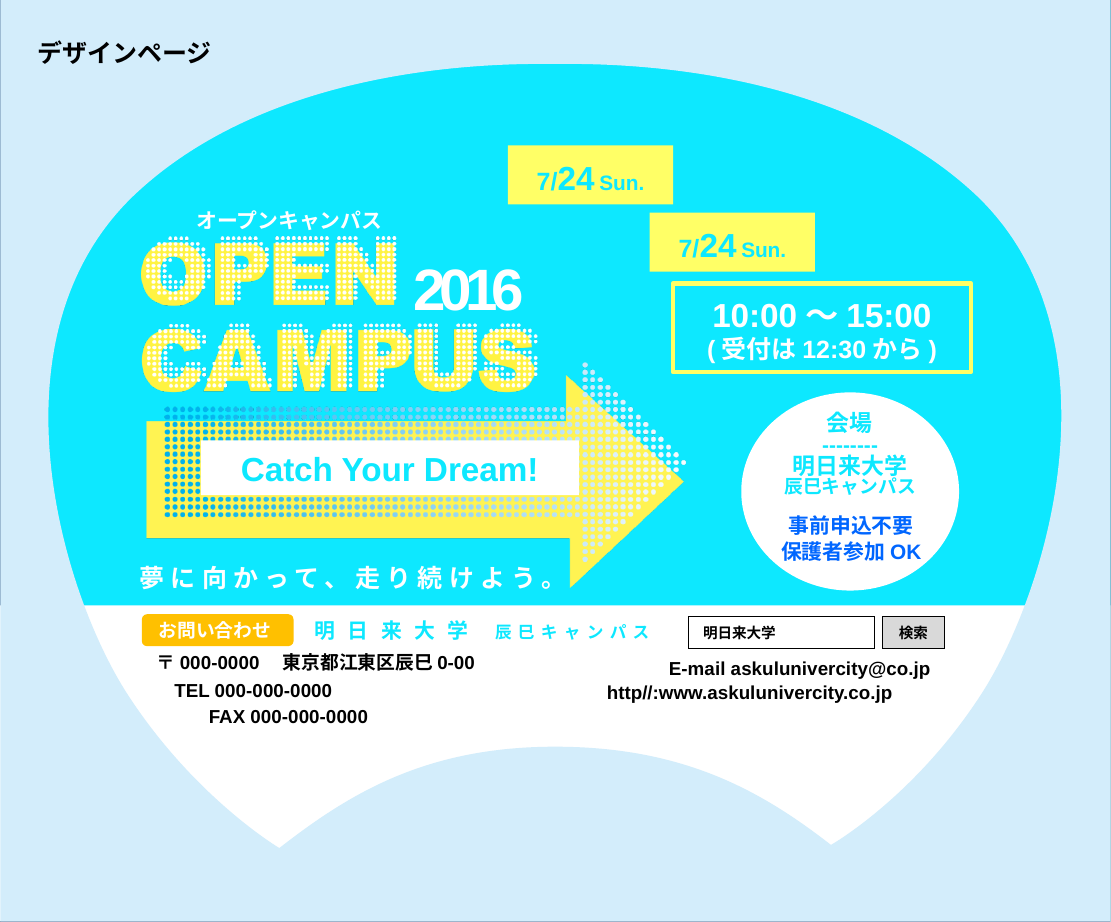

デザインページ
7/24 Sun.
オープンキャンパス
7/24 Sun.
2016

10:00～15:00
(受付は12:30から)

会場
--------
Catch Your Dream!
明日来大学
辰巳キャンパス
事前申込不要
保護者参加OK
夢に向かって、走り続けよう。
明日来大学
お問い合わせ

辰巳キャンパス
検索
明日来大学
〒000-0000　東京都江東区辰巳0-00
E-mail askulunivercity@co.jp
TEL 000-000-0000
http//:www.askulunivercity.co.jp
FAX 000-000-0000